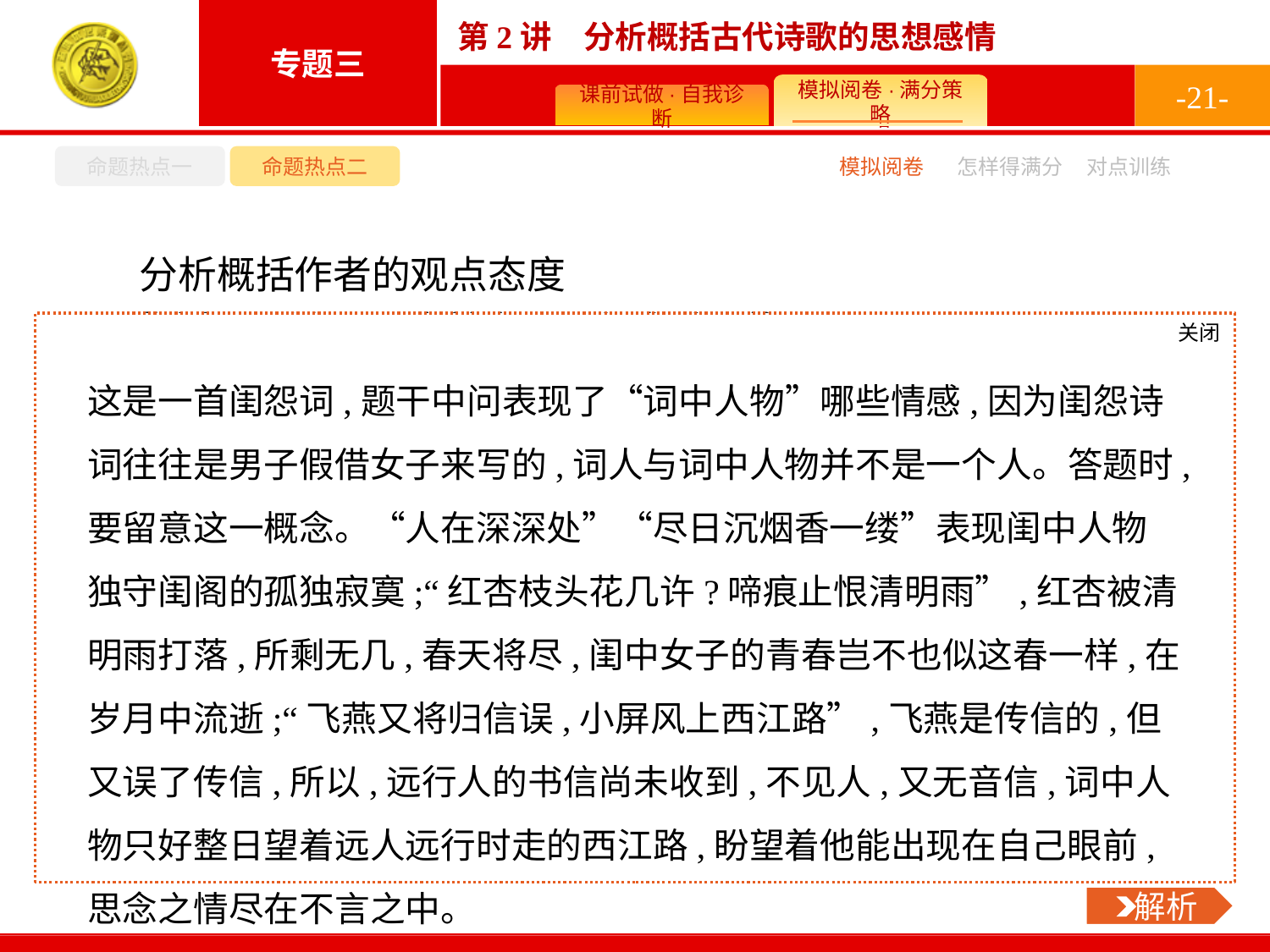

-21-
命题热点一
命题热点二
怎样得满分
模拟阅卷
对点训练
分析概括作者的观点态度
典例2阅读下面这首宋词,完成后面的题目。
蝶恋花
	赵令畤
欲减罗衣寒未去,不卷珠帘,人在深深处。红杏枝头花几许?啼痕止①恨清明雨。　　尽日沉烟②香一缕,宿酒醒迟,恼③破春情绪。飞燕又将归信误,小屏风上西江④路。
注①止:通“只”。②沉烟:点燃的沉香。③恼:撩惹。④西江:古诗词中常泛称江河为西江。
全词表现了词中人物哪些思想感情?请结合词句简要分析。(6分)

关闭
  解析

这是一首闺怨词,题干中问表现了“词中人物”哪些情感,因为闺怨诗词往往是男子假借女子来写的,词人与词中人物并不是一个人。答题时,要留意这一概念。“人在深深处”“尽日沉烟香一缕”表现闺中人物独守闺阁的孤独寂寞;“红杏枝头花几许?啼痕止恨清明雨”,红杏被清明雨打落,所剩无几,春天将尽,闺中女子的青春岂不也似这春一样,在岁月中流逝;“飞燕又将归信误,小屏风上西江路”,飞燕是传信的,但又误了传信,所以,远行人的书信尚未收到,不见人,又无音信,词中人物只好整日望着远人远行时走的西江路,盼望着他能出现在自己眼前,思念之情尽在不言之中。
  解析